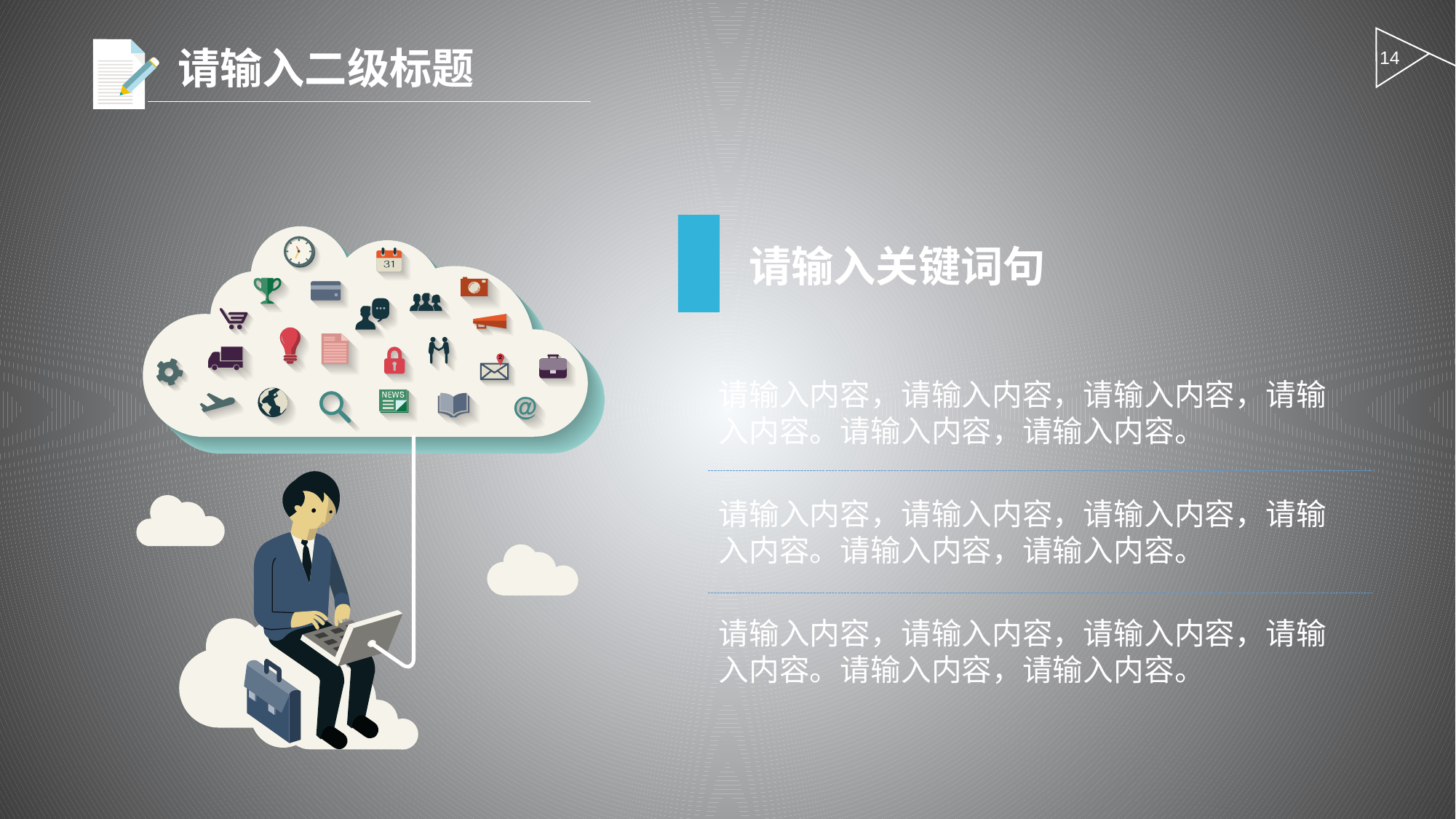

请输入二级标题
14

请输入关键词句
请输入内容，请输入内容，请输入内容，请输入内容。请输入内容，请输入内容。
请输入内容，请输入内容，请输入内容，请输入内容。请输入内容，请输入内容。
请输入内容，请输入内容，请输入内容，请输入内容。请输入内容，请输入内容。